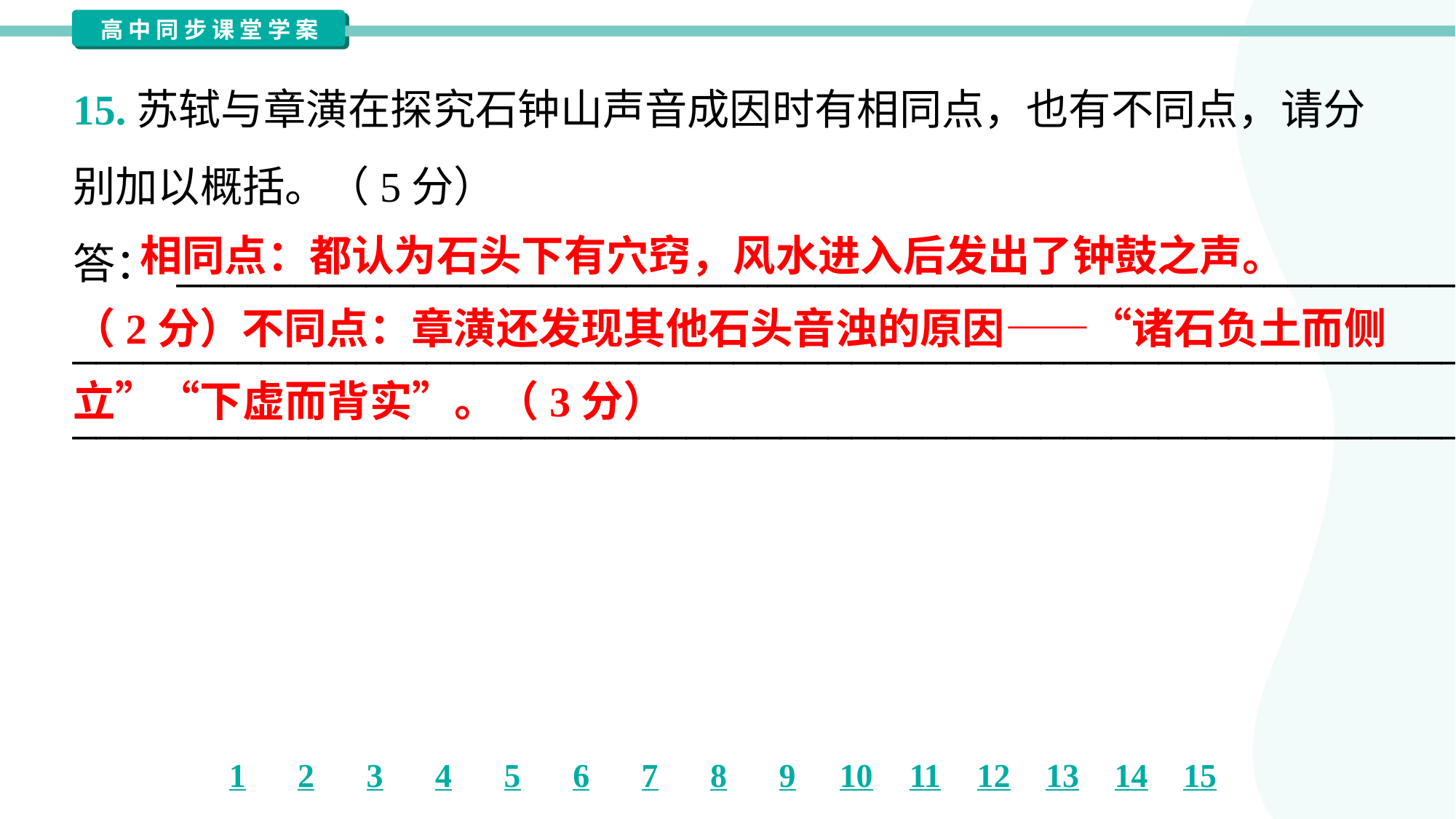

15.苏轼与章潢在探究石钟山声音成因时有相同点，也有不同点，请分
别加以概括。（5分）
答： ________________________________________________________
_____________________________________________________________
_____________________________________________________________
      相同点：都认为石头下有穴窍，风水进入后发出了钟鼓之声。
（2分）不同点：章潢还发现其他石头音浊的原因——“诸石负土而侧
立”“下虚而背实”。（3分）